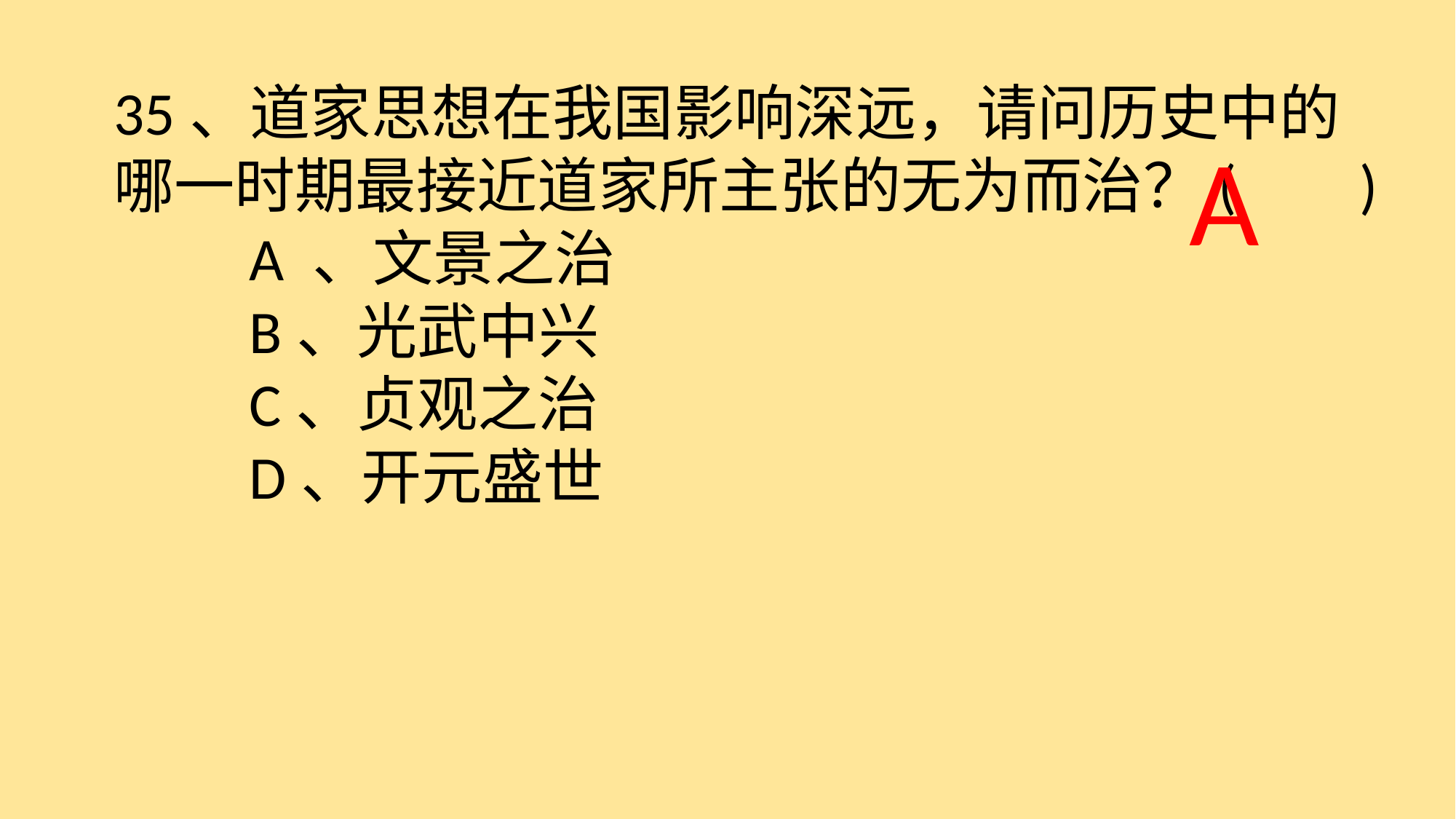

35、道家思想在我国影响深远，请问历史中的哪一时期最接近道家所主张的无为而治？(         )
　　A 、文景之治
　　B、光武中兴
　　C、贞观之治
　　D、开元盛世
  A